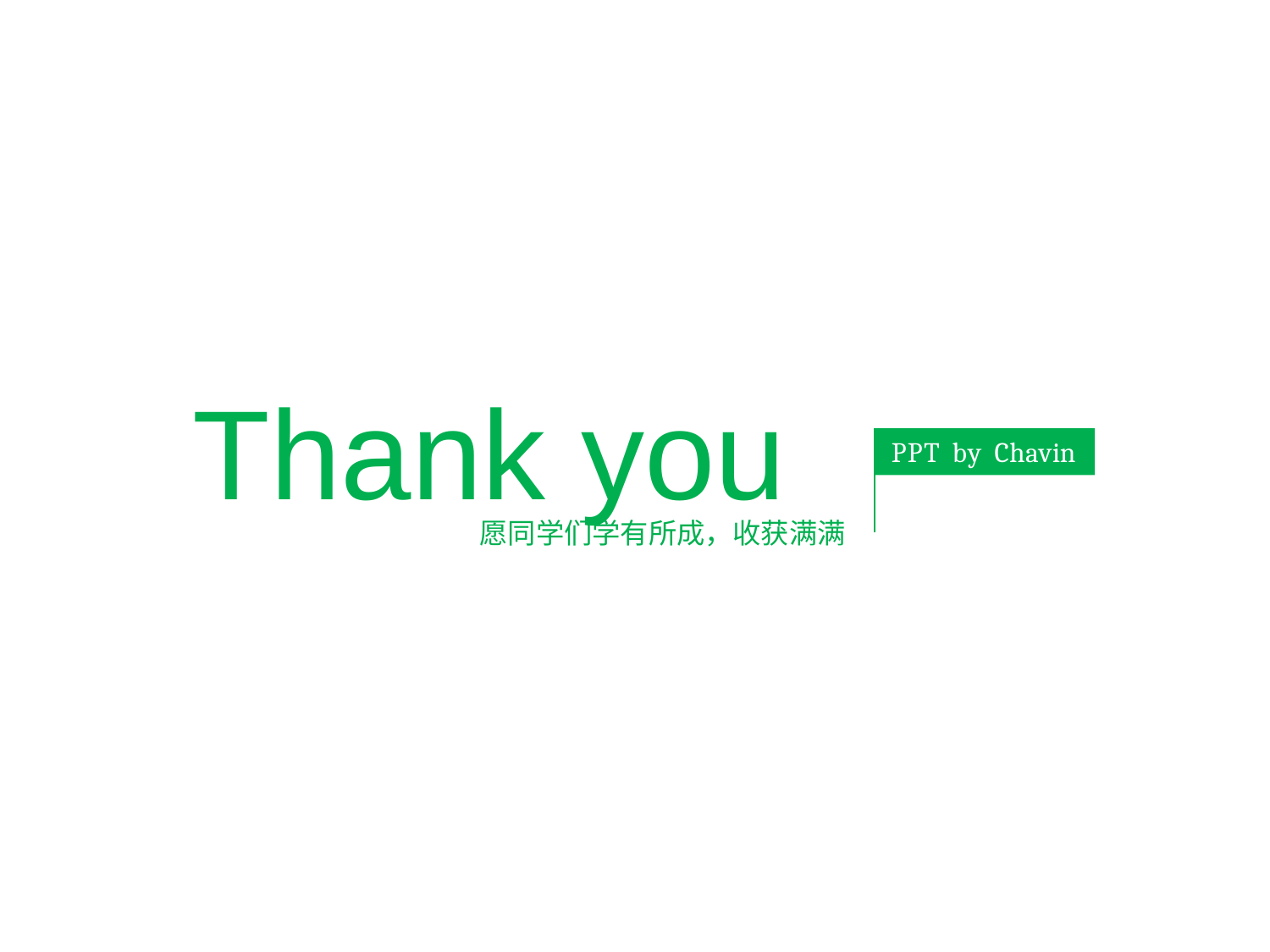

#
Thank you
PPT  by  Chavin

愿同学们学有所成，收获满满